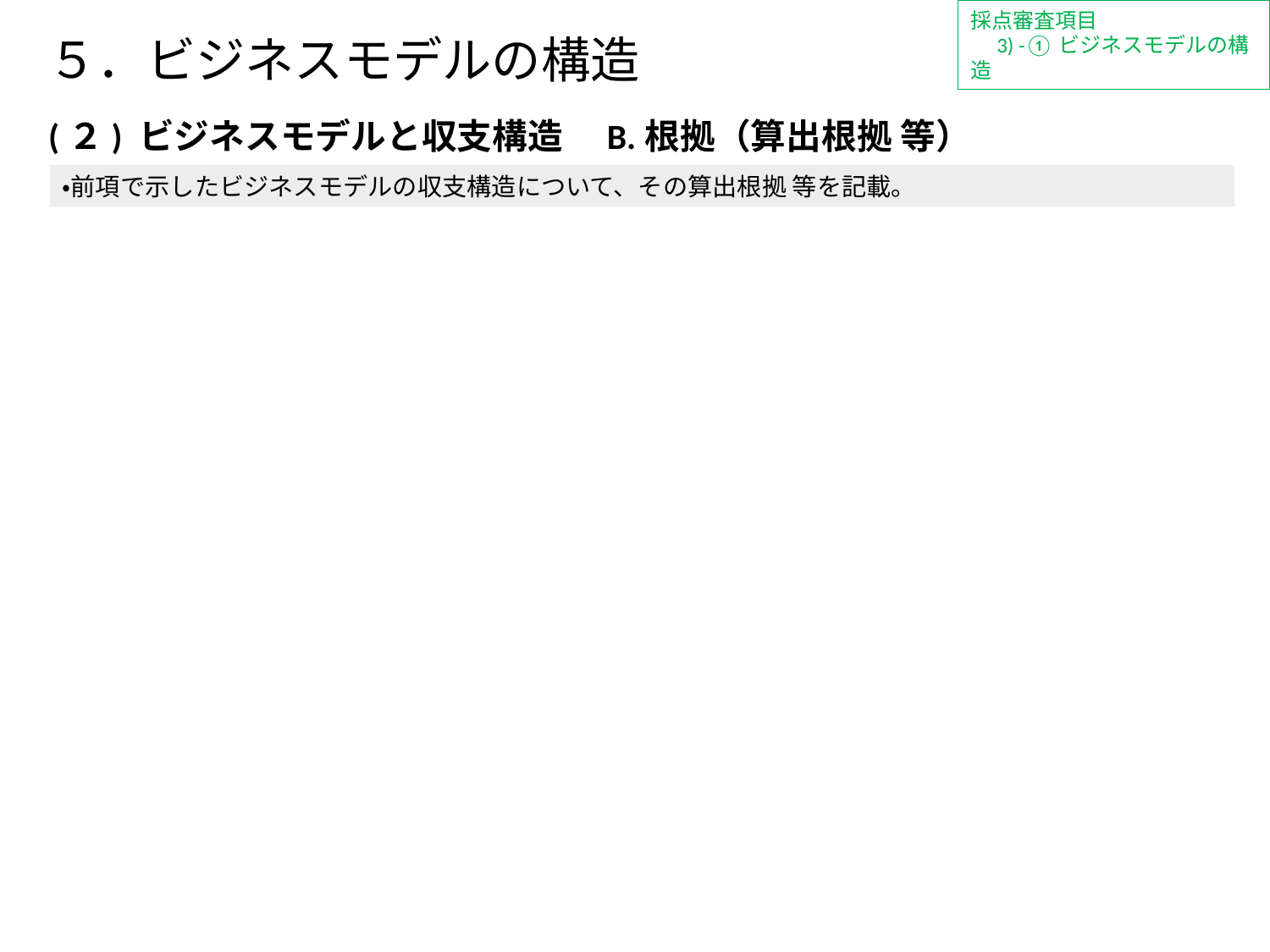

採点審査項目
　3) -①ビジネスモデルの構造
５．ビジネスモデルの構造
(２) ビジネスモデルと収支構造　B.根拠（算出根拠 等）
・前項で示したビジネスモデルの収支構造について、その算出根拠 等を記載。